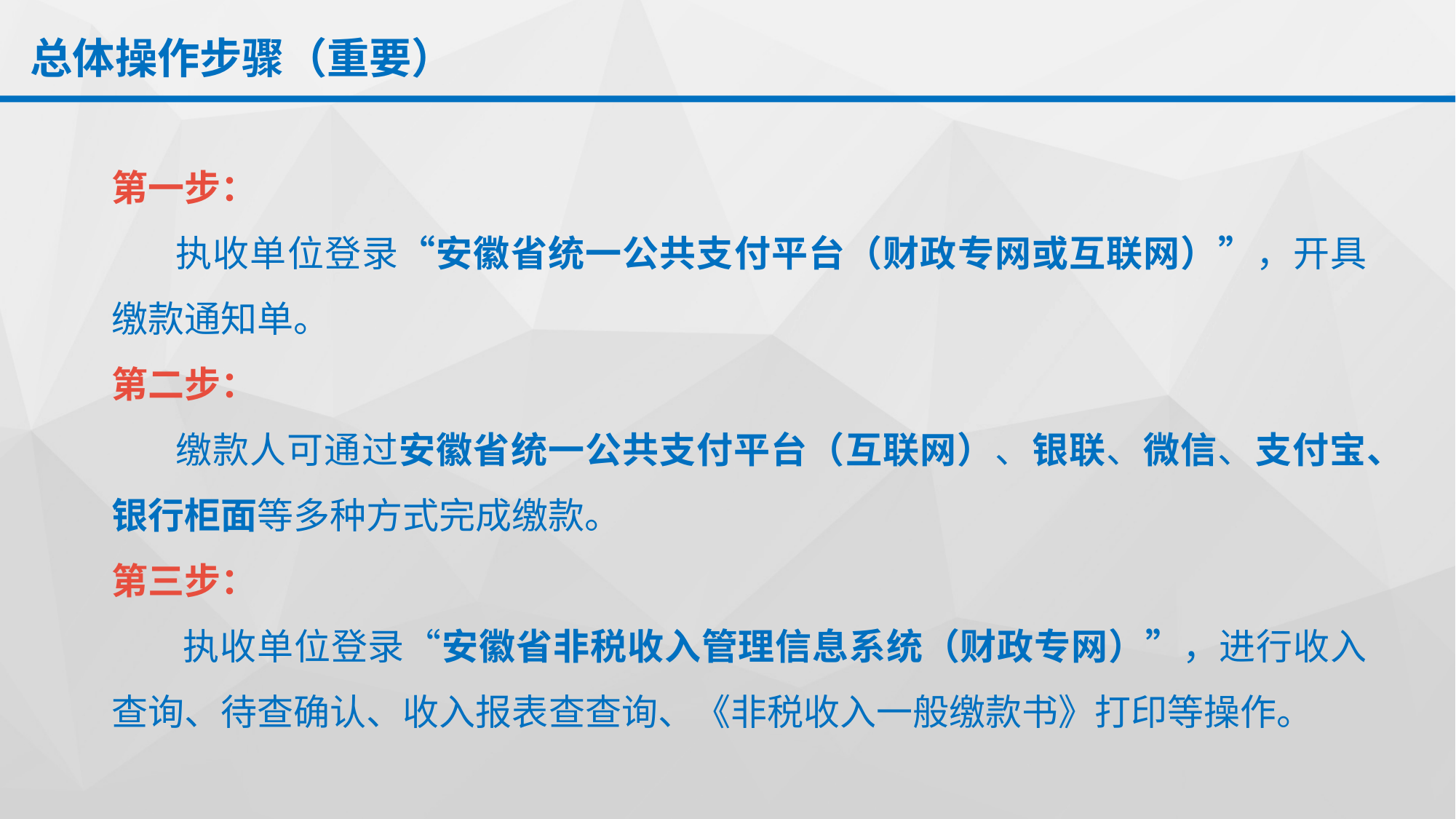

# 总体操作步骤（重要）
第一步：
      执收单位登录“安徽省统一公共支付平台（财政专网或互联网）”，开具缴款通知单。
第二步：
      缴款人可通过安徽省统一公共支付平台（互联网）、银联、微信、支付宝、银行柜面等多种方式完成缴款。
第三步：
       执收单位登录“安徽省非税收入管理信息系统（财政专网）”，进行收入查询、待查确认、收入报表查查询、《非税收入一般缴款书》打印等操作。